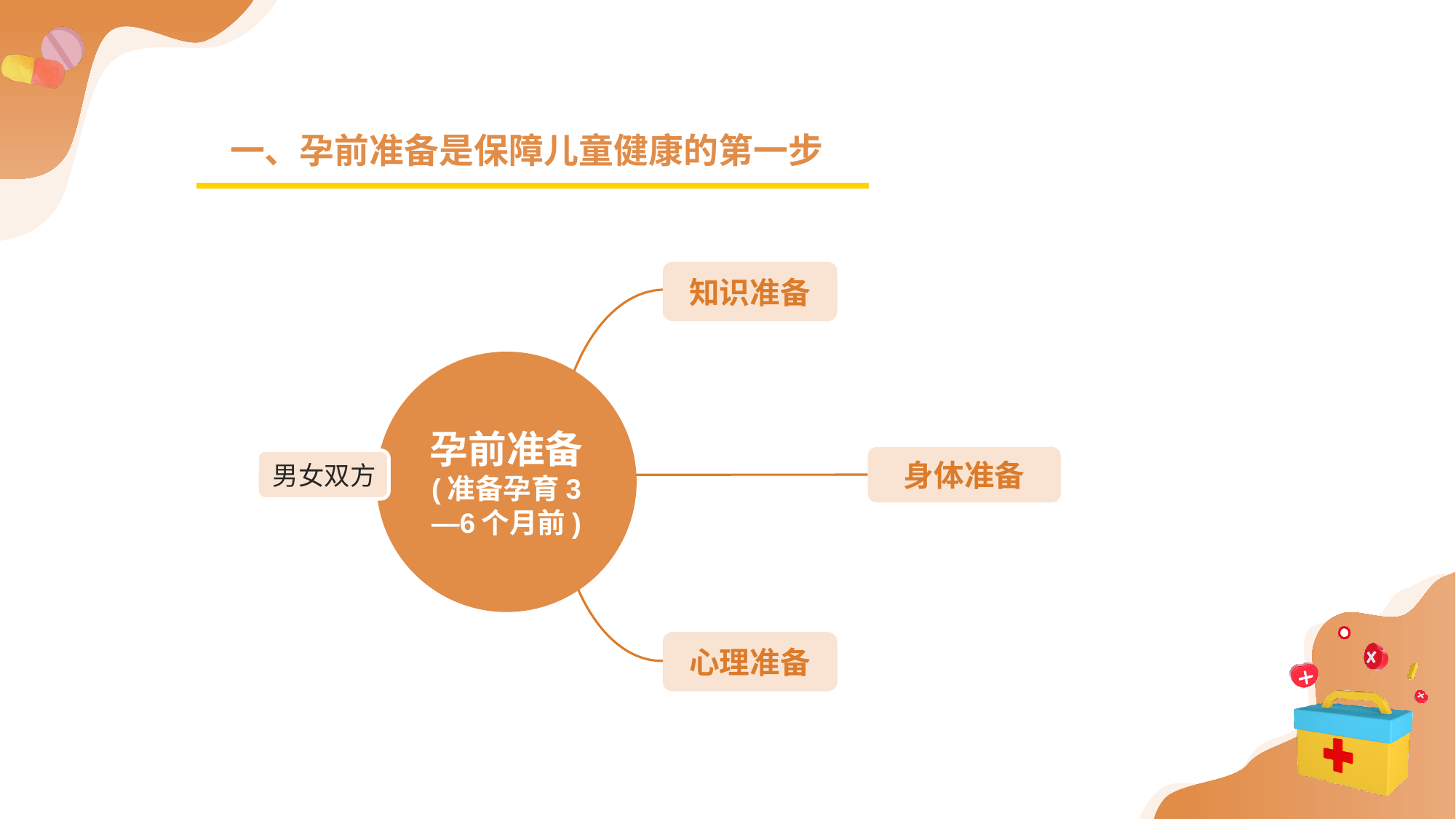

一、孕前准备是保障儿童健康的第一步
知识准备

孕前准备
(准备孕育3—6个月前)
身体准备
心理准备

男女双方